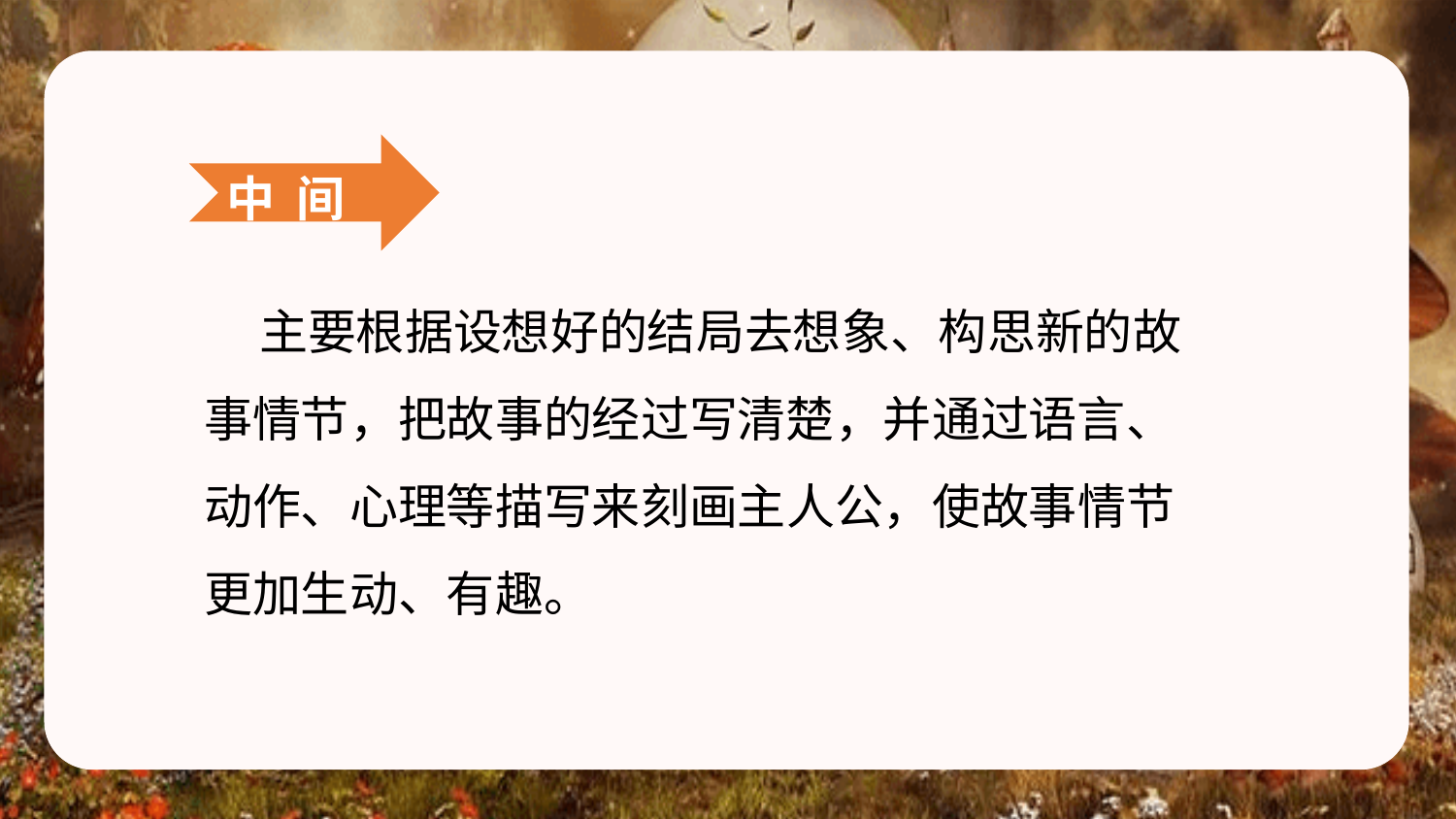

中  间
    主要根据设想好的结局去想象、构思新的故事情节，把故事的经过写清楚，并通过语言、动作、心理等描写来刻画主人公，使故事情节更加生动、有趣。